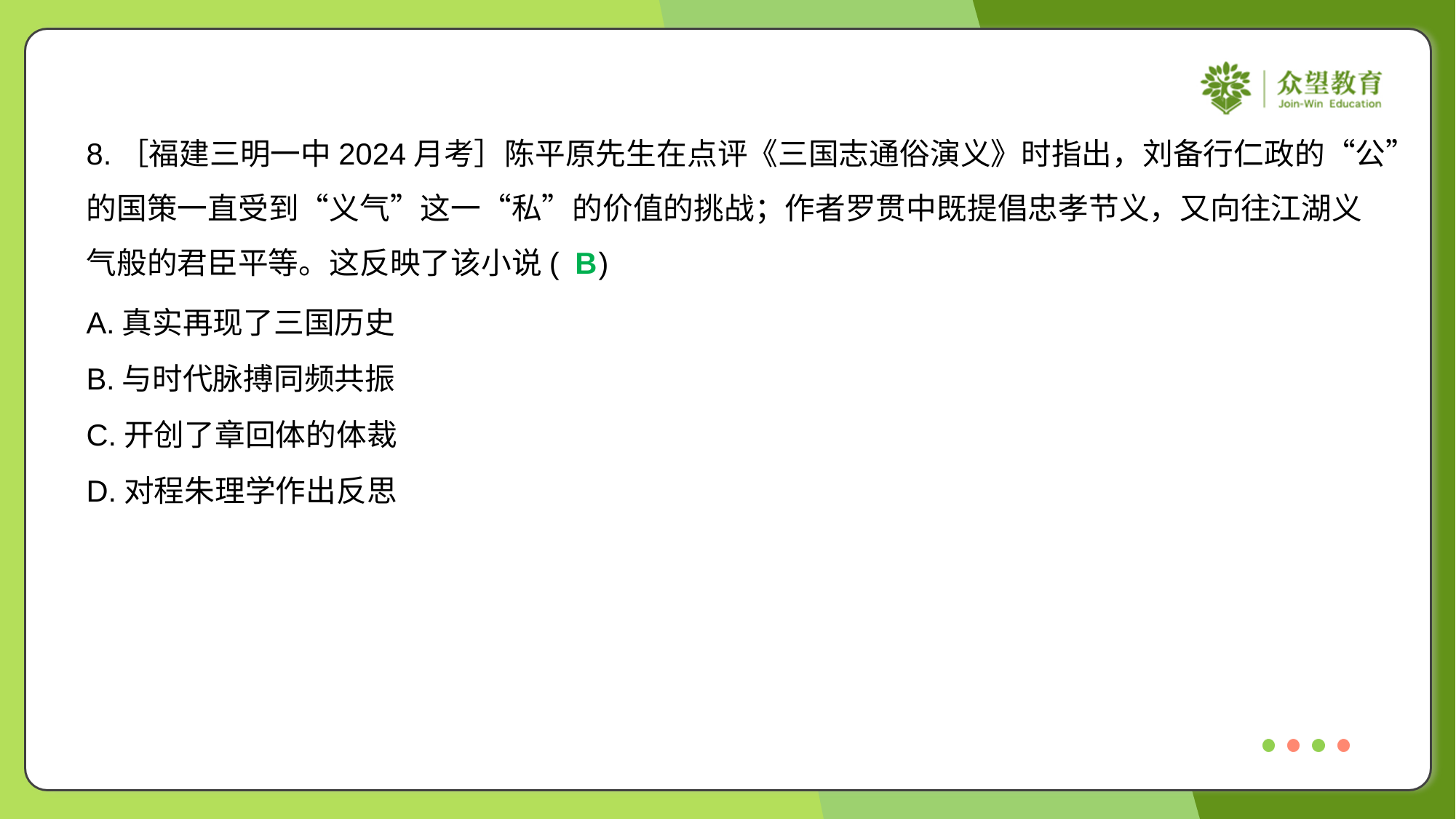

8.［福建三明一中2024月考］陈平原先生在点评《三国志通俗演义》时指出，刘备行仁政的“公”
的国策一直受到“义气”这一“私”的价值的挑战；作者罗贯中既提倡忠孝节义，又向往江湖义
气般的君臣平等。这反映了该小说(     )
B
A.真实再现了三国历史
B.与时代脉搏同频共振
C.开创了章回体的体裁
D.对程朱理学作出反思